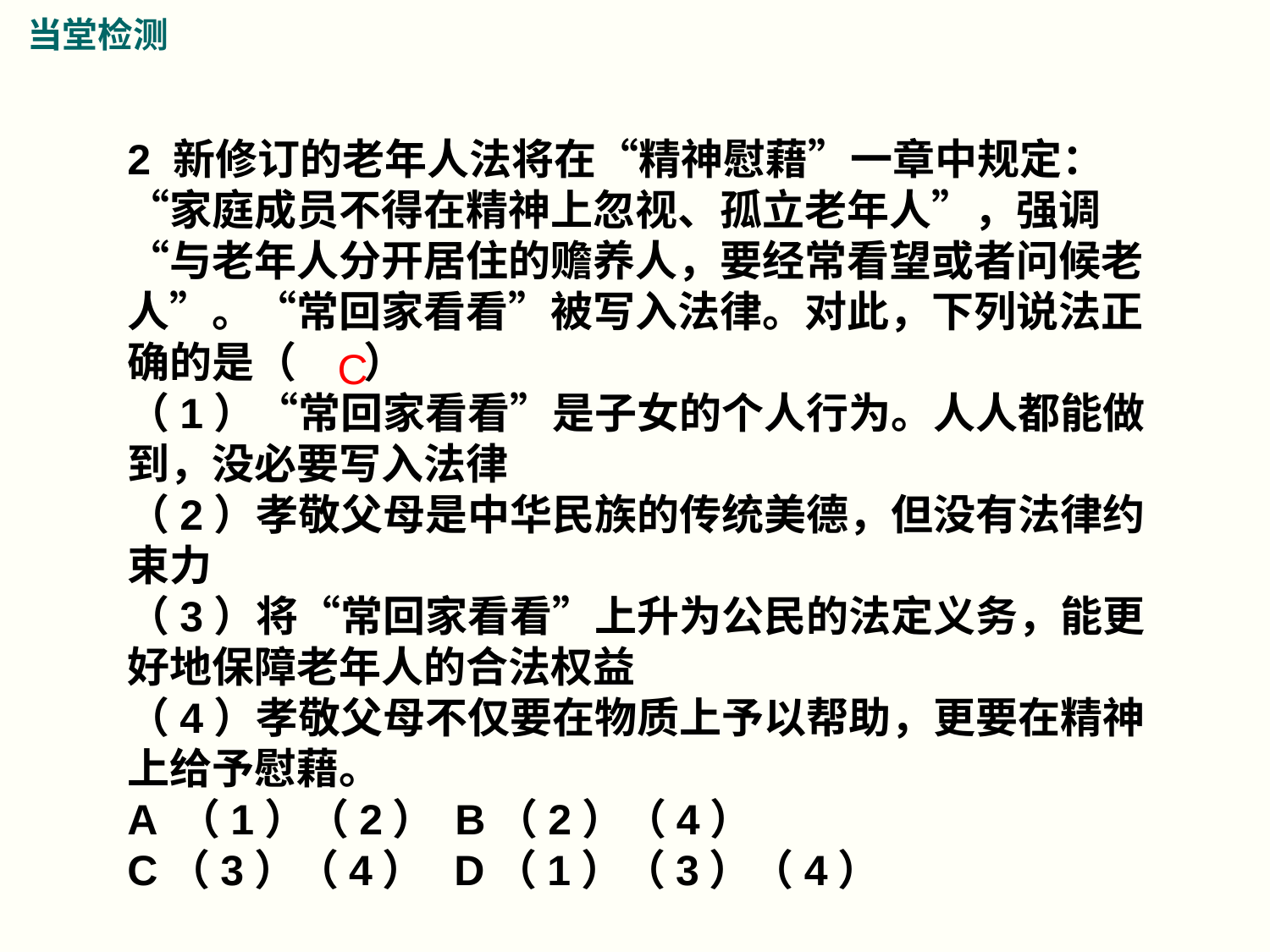

当堂检测
2 新修订的老年人法将在“精神慰藉”一章中规定：“家庭成员不得在精神上忽视、孤立老年人”，强调“与老年人分开居住的赡养人，要经常看望或者问候老人”。“常回家看看”被写入法律。对此，下列说法正确的是（       ）
（1）“常回家看看”是子女的个人行为。人人都能做到，没必要写入法律
（2）孝敬父母是中华民族的传统美德，但没有法律约束力
（3）将“常回家看看”上升为公民的法定义务，能更好地保障老年人的合法权益
（4）孝敬父母不仅要在物质上予以帮助，更要在精神上给予慰藉。
A （1）（2） B（2）（4）
C（3）（4）  D（1）（3）（4）
C